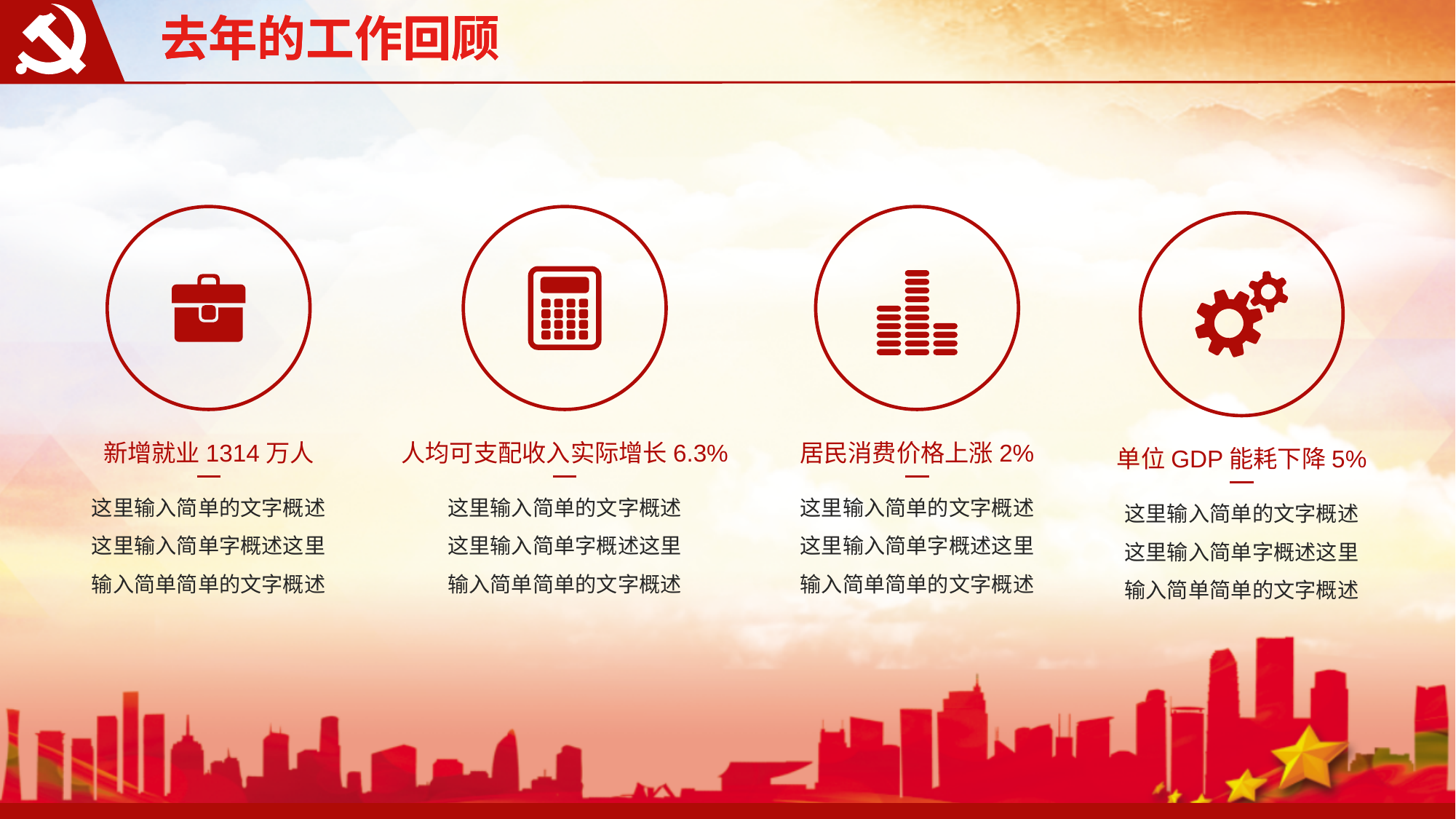

去年的工作回顾
去年的工作回顾

新增就业1314万人
这里输入简单的文字概述这里输入简单字概述这里输入简单简单的文字概述
人均可支配收入实际增长6.3%
这里输入简单的文字概述这里输入简单字概述这里输入简单简单的文字概述
居民消费价格上涨2%
这里输入简单的文字概述这里输入简单字概述这里输入简单简单的文字概述
单位GDP能耗下降5%
这里输入简单的文字概述这里输入简单字概述这里输入简单简单的文字概述